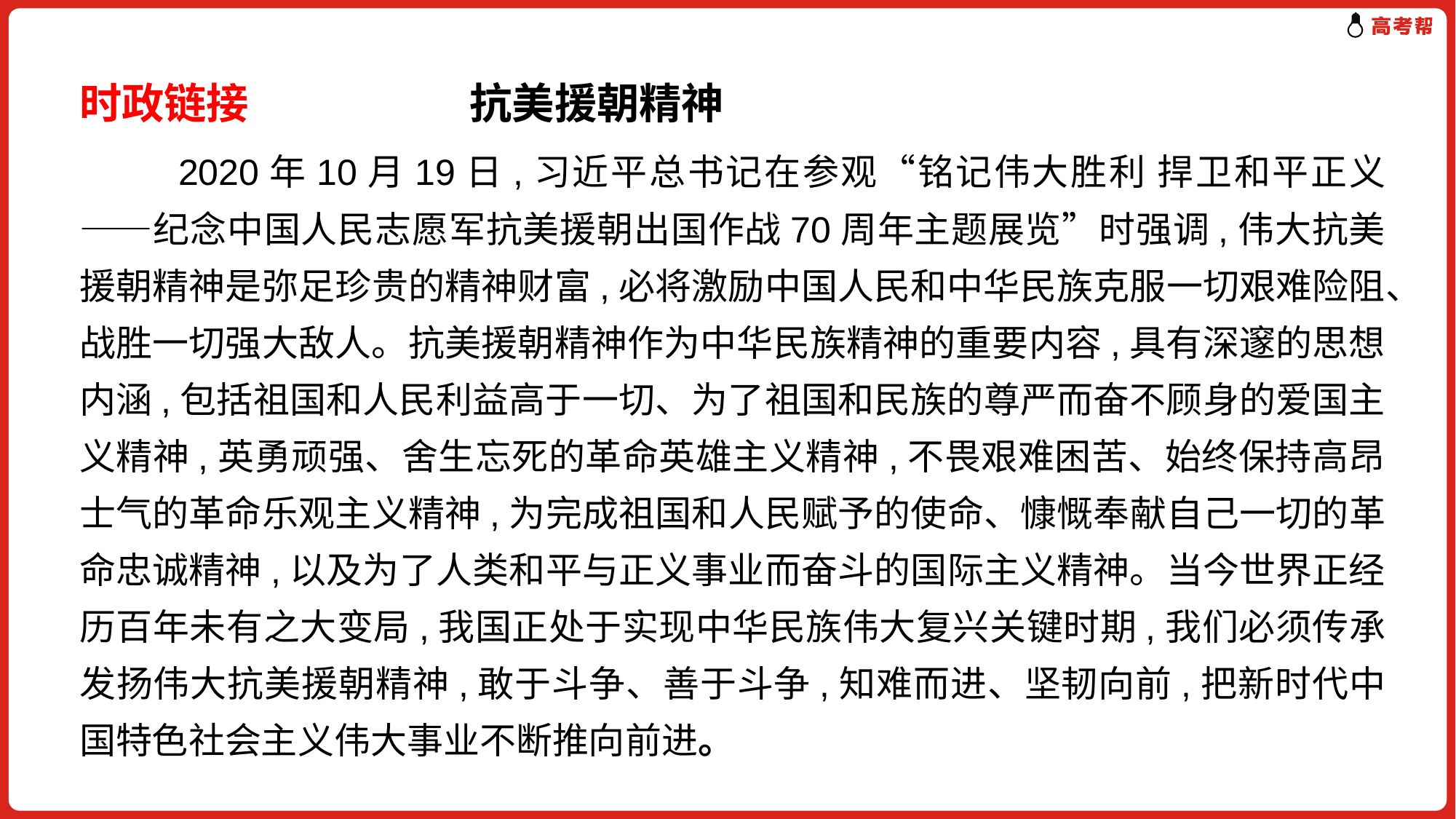

时政链接                       抗美援朝精神
　　2020年10月19日,习近平总书记在参观“铭记伟大胜利 捍卫和平正义——纪念中国人民志愿军抗美援朝出国作战70周年主题展览”时强调,伟大抗美援朝精神是弥足珍贵的精神财富,必将激励中国人民和中华民族克服一切艰难险阻、战胜一切强大敌人。抗美援朝精神作为中华民族精神的重要内容,具有深邃的思想内涵,包括祖国和人民利益高于一切、为了祖国和民族的尊严而奋不顾身的爱国主义精神,英勇顽强、舍生忘死的革命英雄主义精神,不畏艰难困苦、始终保持高昂士气的革命乐观主义精神,为完成祖国和人民赋予的使命、慷慨奉献自己一切的革命忠诚精神,以及为了人类和平与正义事业而奋斗的国际主义精神。当今世界正经历百年未有之大变局,我国正处于实现中华民族伟大复兴关键时期,我们必须传承发扬伟大抗美援朝精神,敢于斗争、善于斗争,知难而进、坚韧向前,把新时代中国特色社会主义伟大事业不断推向前进。